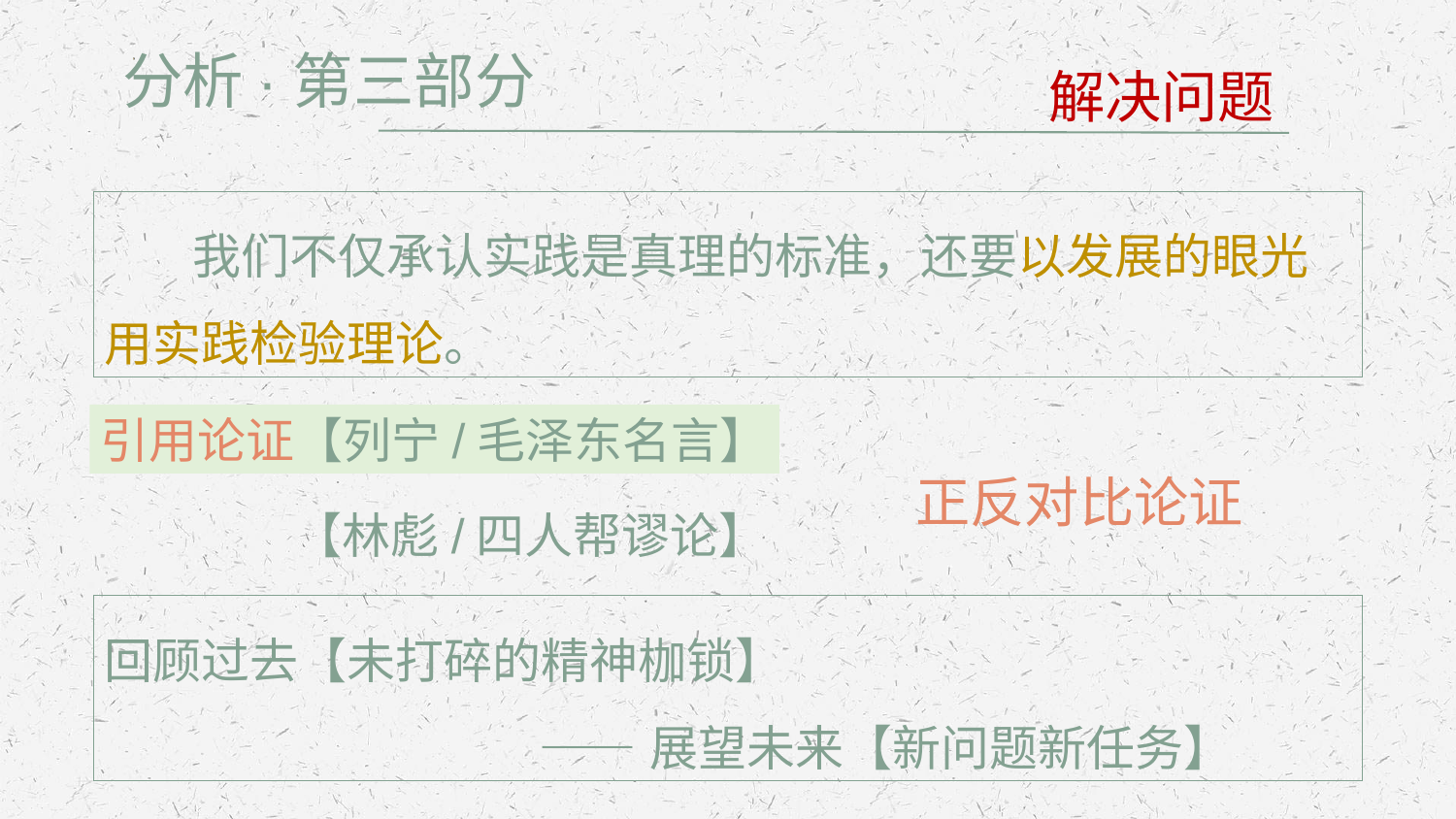

分析·第三部分
解决问题
       我们不仅承认实践是真理的标准，还要以发展的眼光用实践检验理论。
引用论证【列宁/毛泽东名言】
正反对比论证
【林彪/四人帮谬论】
回顾过去【未打碎的精神枷锁】
                                        ——展望未来【新问题新任务】